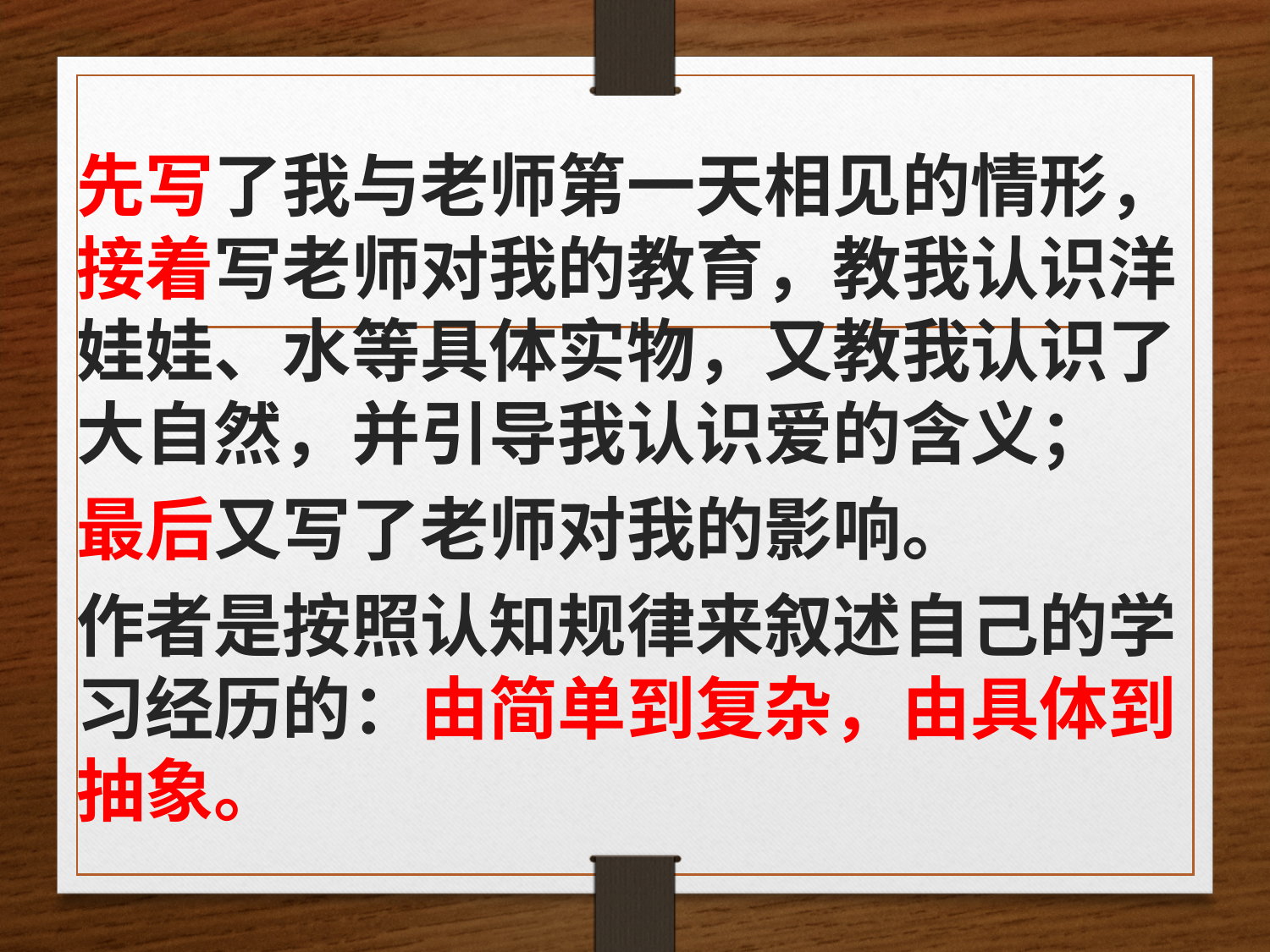

先写了我与老师第一天相见的情形，接着写老师对我的教育，教我认识洋娃娃、水等具体实物，又教我认识了大自然，并引导我认识爱的含义；
最后又写了老师对我的影响。
作者是按照认知规律来叙述自己的学习经历的：由简单到复杂，由具体到抽象。